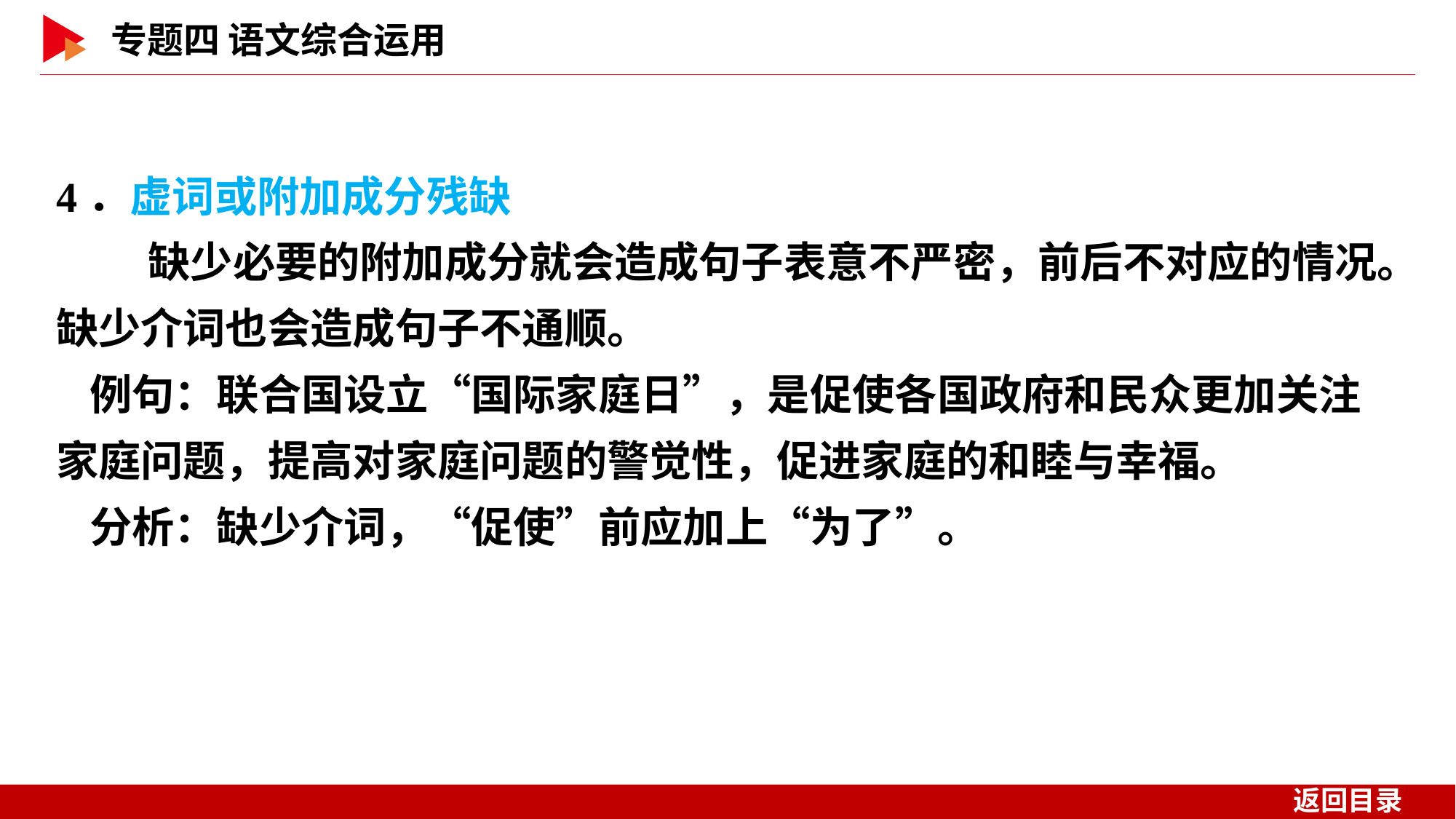

4．虚词或附加成分残缺
     缺少必要的附加成分就会造成句子表意不严密，前后不对应的情况。缺少介词也会造成句子不通顺。
例句：联合国设立“国际家庭日”，是促使各国政府和民众更加关注家庭问题，提高对家庭问题的警觉性，促进家庭的和睦与幸福。
分析：缺少介词，“促使”前应加上“为了”。